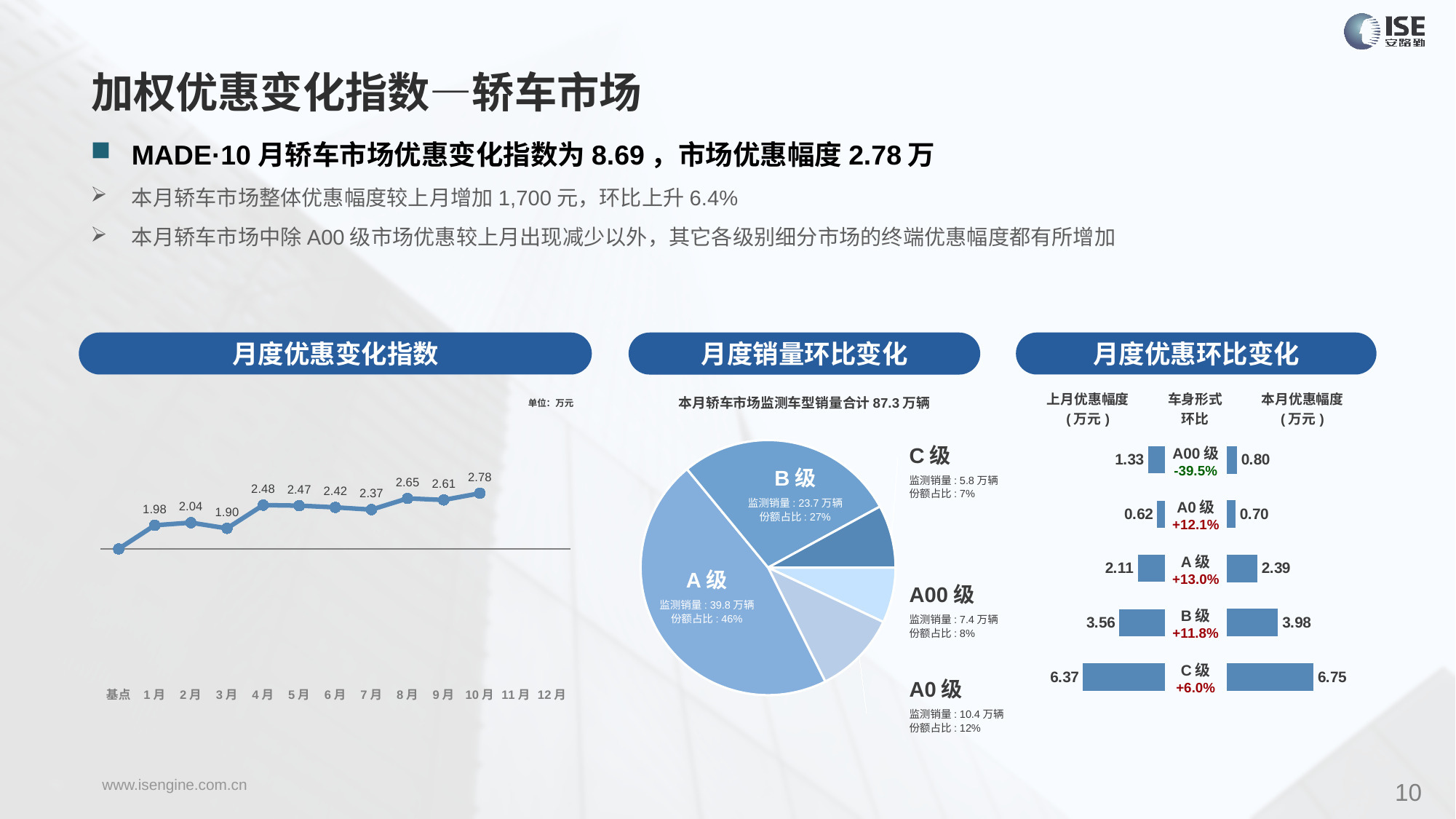

加权优惠变化指数—轿车市场
MADE·10月轿车市场优惠变化指数为8.69，市场优惠幅度2.78万
本月轿车市场整体优惠幅度较上月增加1,700元，环比上升6.4%
本月轿车市场中除A00级市场优惠较上月出现减少以外，其它各级别细分市场的终端优惠幅度都有所增加
月度优惠变化指数

月度优惠环比变化

月度销量环比变化

### Chart

| Category | Y2023 |
|---|---|
| 基点 | 0.0 |
| 1月 | 3.69 |
| 2月 | 4.1 |
| 3月 | 3.21 |
| 4月 | 6.84 |
| 5月 | 6.76 |
| 6月 | 6.49 |
| 7月 | 6.14 |
| 8月 | 7.89 |
| 9月 | 7.65 |
| 10月 | 8.69 |
| 11月 | None |
| 12月 | None |
本月轿车市场监测车型销量合计87.3万辆
| 上月优惠幅度 (万元) | 车身形式 环比 | 本月优惠幅度 (万元) |
| --- | --- | --- |
单位：万元

### Chart

| Category | 细分市场 |
|---|---|
| A00级 | 60983.0 |
| A0级 | 91899.0 |
| A级 | 403521.0 |
| B级 | 243465.0 |
| C级 | 69037.0 |
C级
监测销量: 5.8万辆
份额占比: 7%
| A00级 -39.5% |
| --- |
| A0级 +12.1% |
| A级 +13.0% |
| B级 +11.8% |
| C级 +6.0% |

### Chart

| Category | 成交均价 |
|---|---|
| A00 | 1.33 |
| A0 | 0.62 |
| A | 2.11 |
| B | 3.56 |
| C | 6.37 |

### Chart

| Category | 金额 |
|---|---|
| A00 | 0.8024336129731452 |
| A0 | 0.699246669025997 |
| A | 2.389204279673657 |
| B | 3.984732086702223 |
| C | 6.747629552299851 |
B级
监测销量: 23.7万辆
份额占比: 27%
A级
监测销量: 39.8万辆
份额占比: 46%
A00级
监测销量: 7.4万辆
份额占比: 8%
A0级
监测销量: 10.4万辆
份额占比: 12%
10